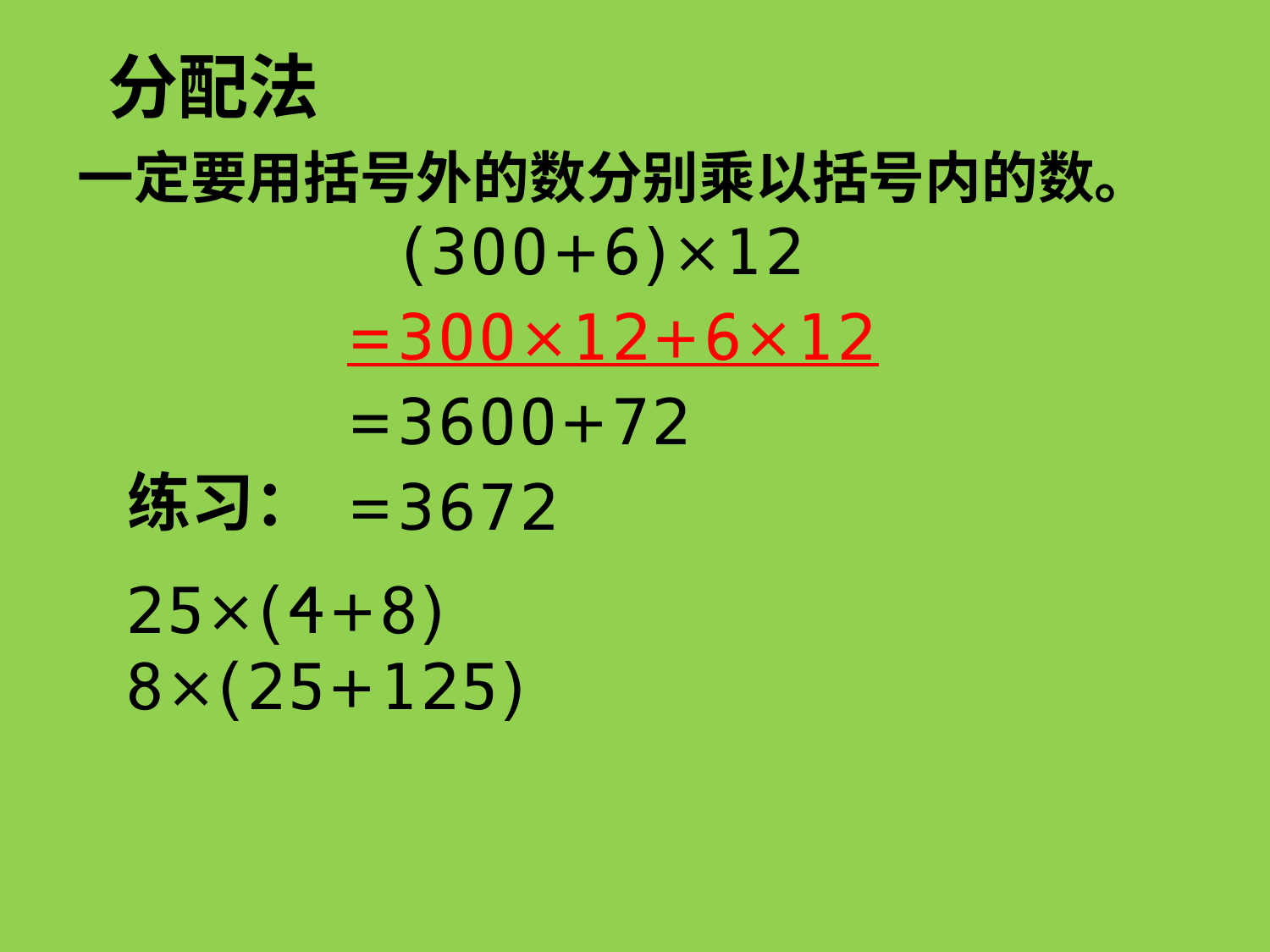

分配法
一定要用括号外的数分别乘以括号内的数。
   (300+6)×12
=300×12+6×12
=3600+72
=3672
练习：
25×(4+8)        　　　 8×(25+125)